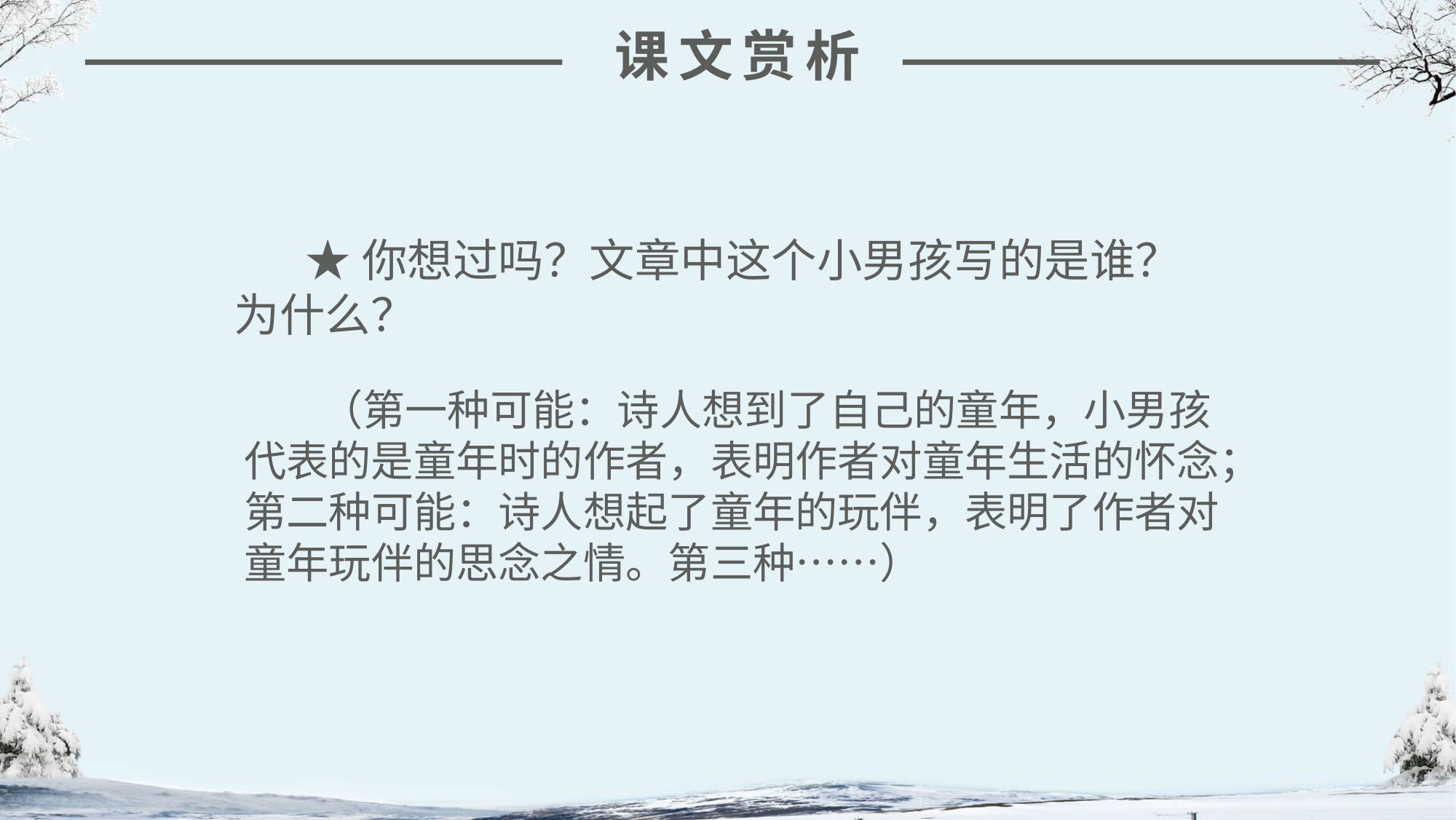

课文赏析

       ★你想过吗？文章中这个小男孩写的是谁？为什么？
       （第一种可能：诗人想到了自己的童年，小男孩代表的是童年时的作者，表明作者对童年生活的怀念；第二种可能：诗人想起了童年的玩伴，表明了作者对童年玩伴的思念之情。第三种……）